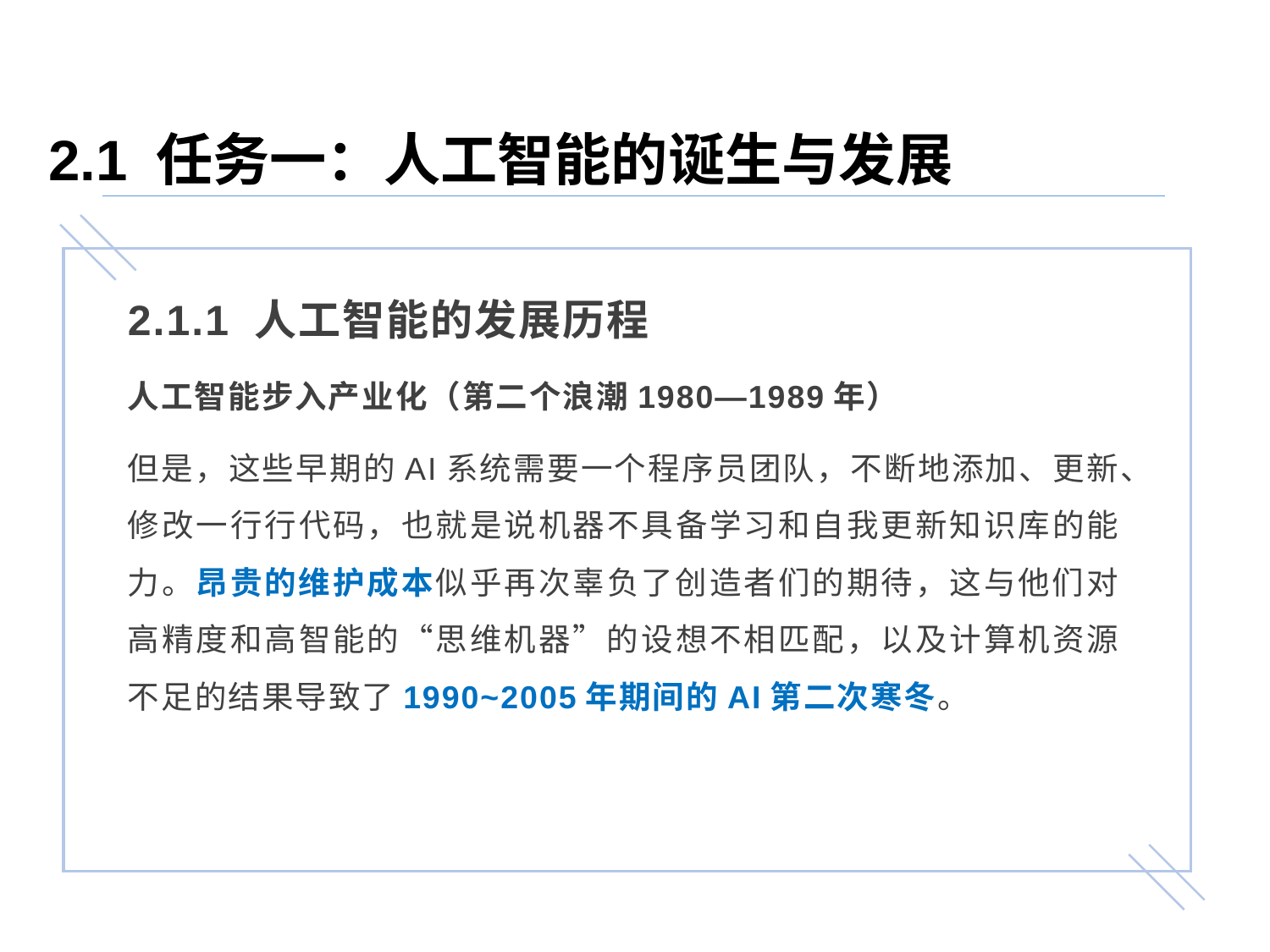

2.1 任务一：人工智能的诞生与发展

2.1.1 人工智能的发展历程
人工智能步入产业化（第二个浪潮1980—1989年）
但是，这些早期的AI系统需要一个程序员团队，不断地添加、更新、修改一行行代码，也就是说机器不具备学习和自我更新知识库的能力。昂贵的维护成本似乎再次辜负了创造者们的期待，这与他们对高精度和高智能的“思维机器”的设想不相匹配，以及计算机资源不足的结果导致了1990~2005年期间的AI第二次寒冬。